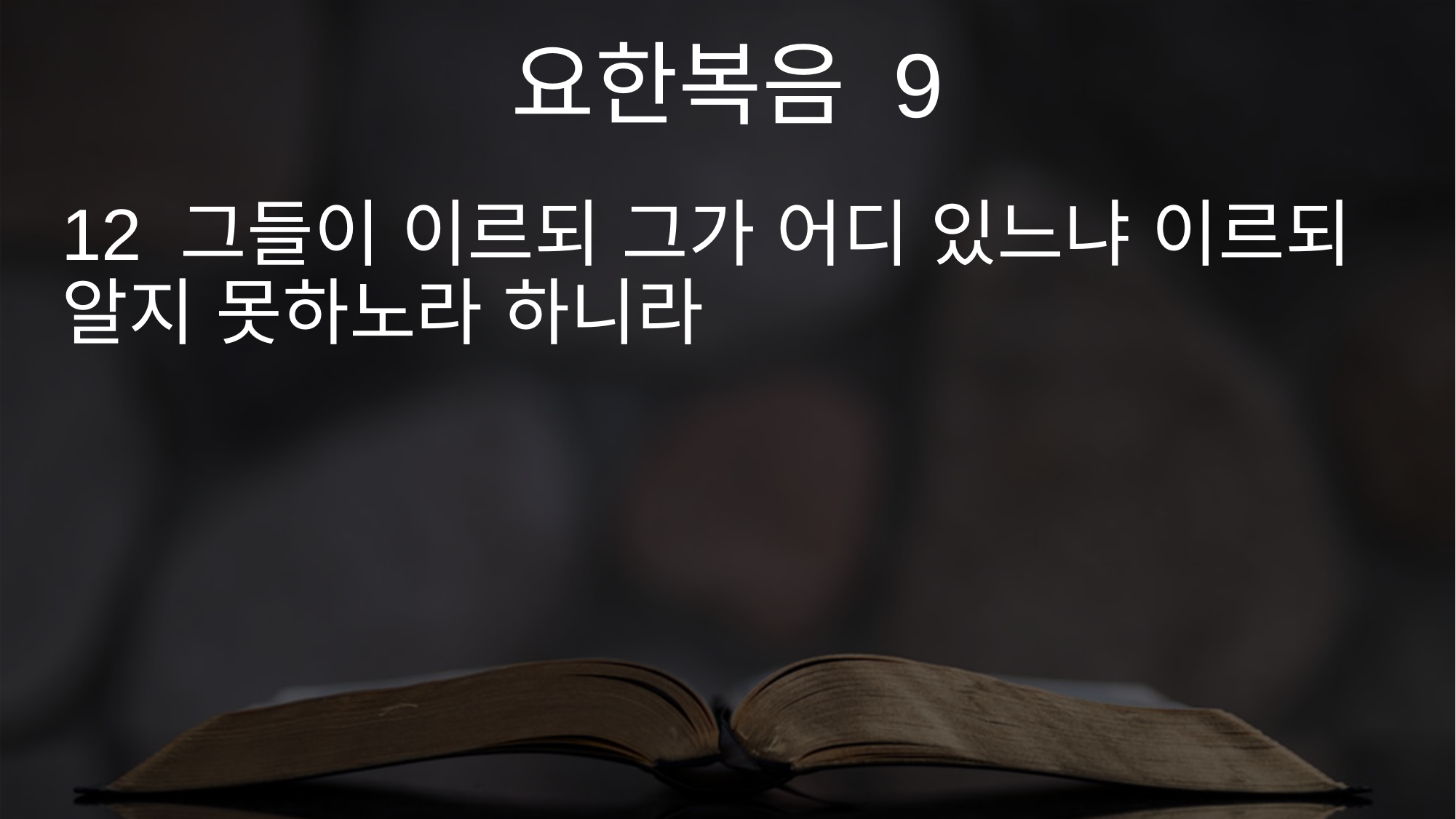

요한복음 9
12 그들이 이르되 그가 어디 있느냐 이르되 알지 못하노라 하니라